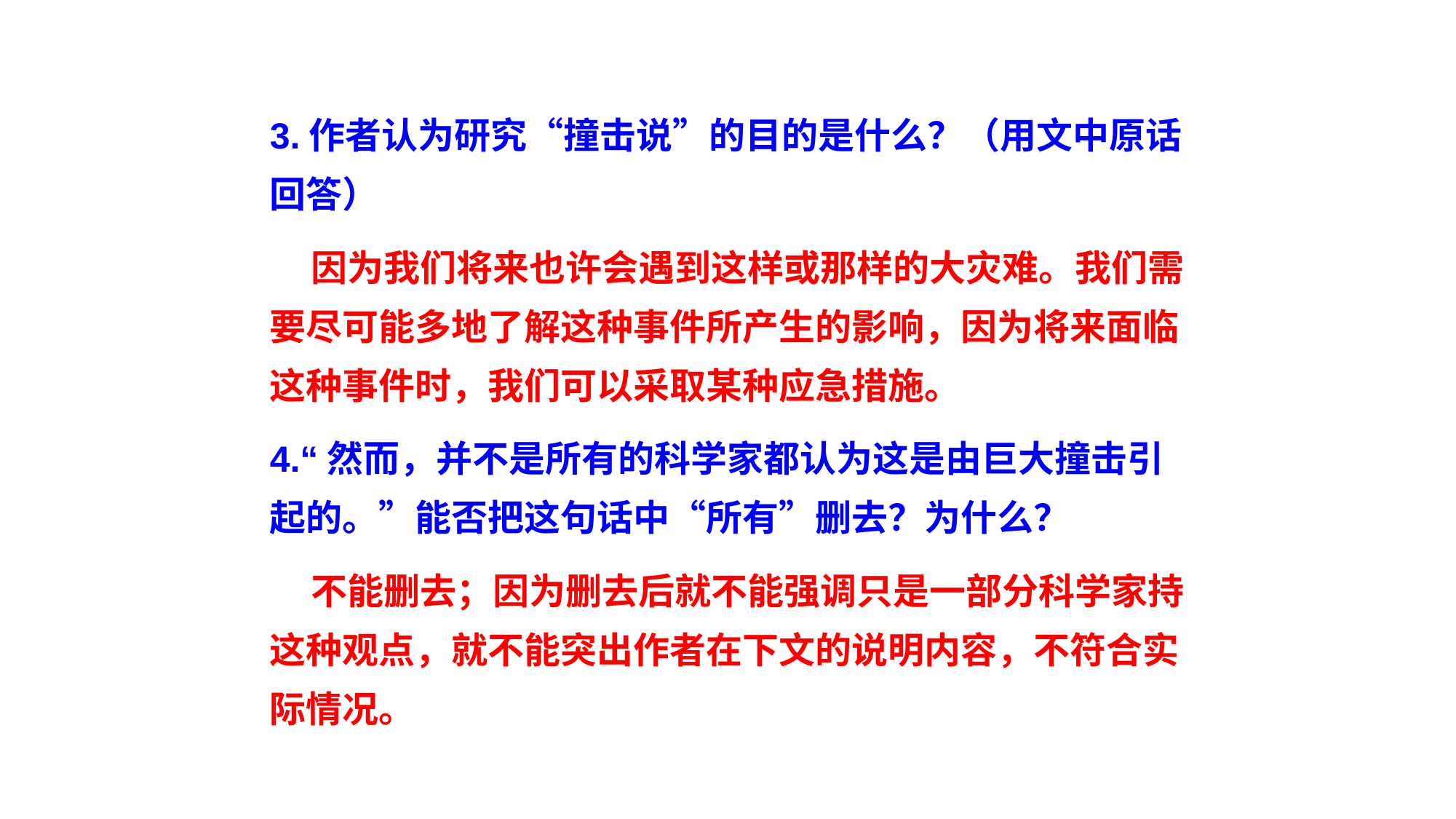

3.作者认为研究“撞击说”的目的是什么？（用文中原话回答）
    因为我们将来也许会遇到这样或那样的大灾难。我们需要尽可能多地了解这种事件所产生的影响，因为将来面临这种事件时，我们可以采取某种应急措施。
4.“然而，并不是所有的科学家都认为这是由巨大撞击引起的。”能否把这句话中“所有”删去？为什么？
    不能删去；因为删去后就不能强调只是一部分科学家持这种观点，就不能突出作者在下文的说明内容，不符合实际情况。